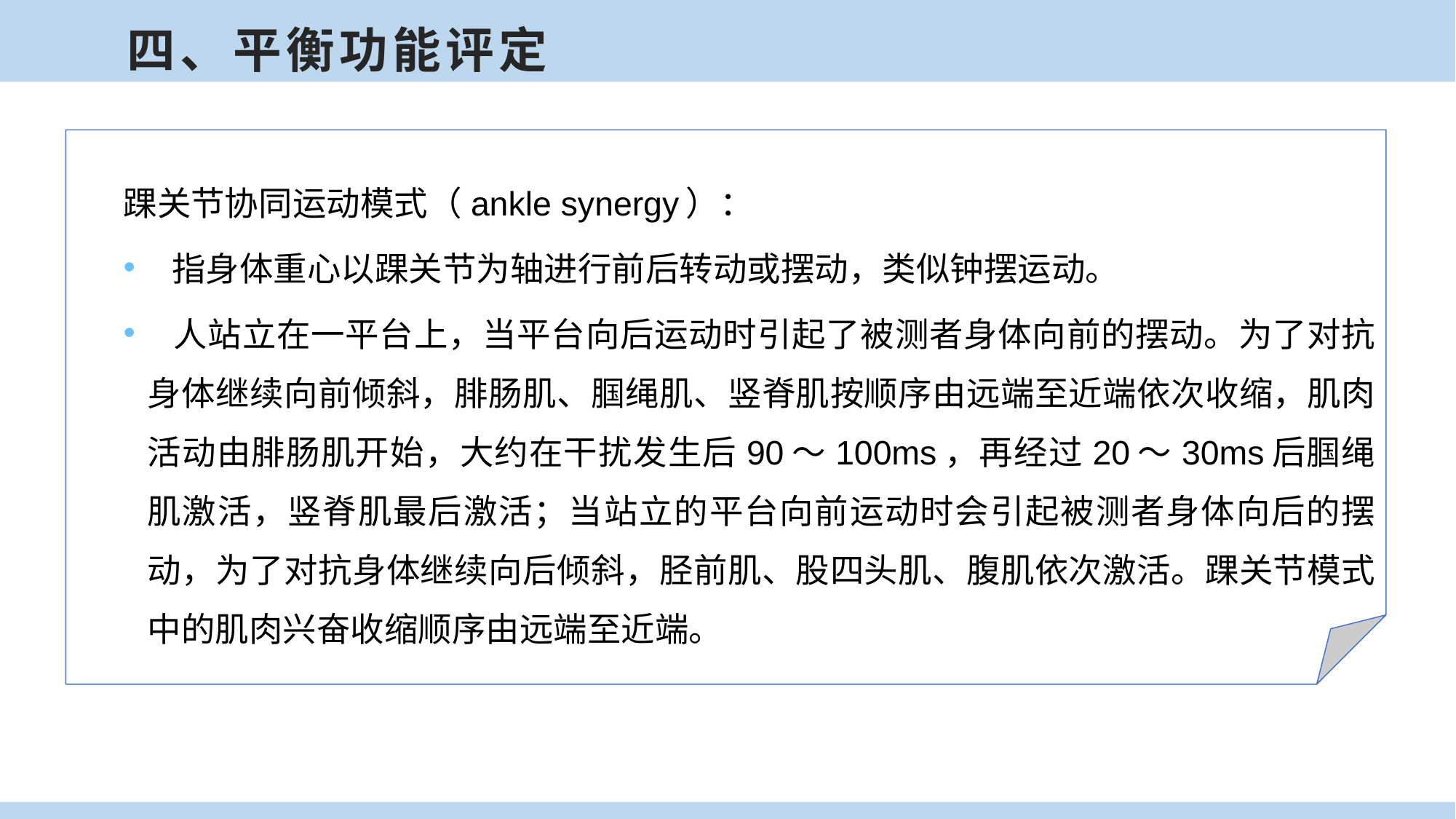

四、平衡功能评定

踝关节协同运动模式（ankle synergy）：
  指身体重心以踝关节为轴进行前后转动或摆动，类似钟摆运动。
  人站立在一平台上，当平台向后运动时引起了被测者身体向前的摆动。为了对抗身体继续向前倾斜，腓肠肌、腘绳肌、竖脊肌按顺序由远端至近端依次收缩，肌肉活动由腓肠肌开始，大约在干扰发生后90～100ms，再经过20～30ms后腘绳肌激活，竖脊肌最后激活；当站立的平台向前运动时会引起被测者身体向后的摆动，为了对抗身体继续向后倾斜，胫前肌、股四头肌、腹肌依次激活。踝关节模式中的肌肉兴奋收缩顺序由远端至近端。